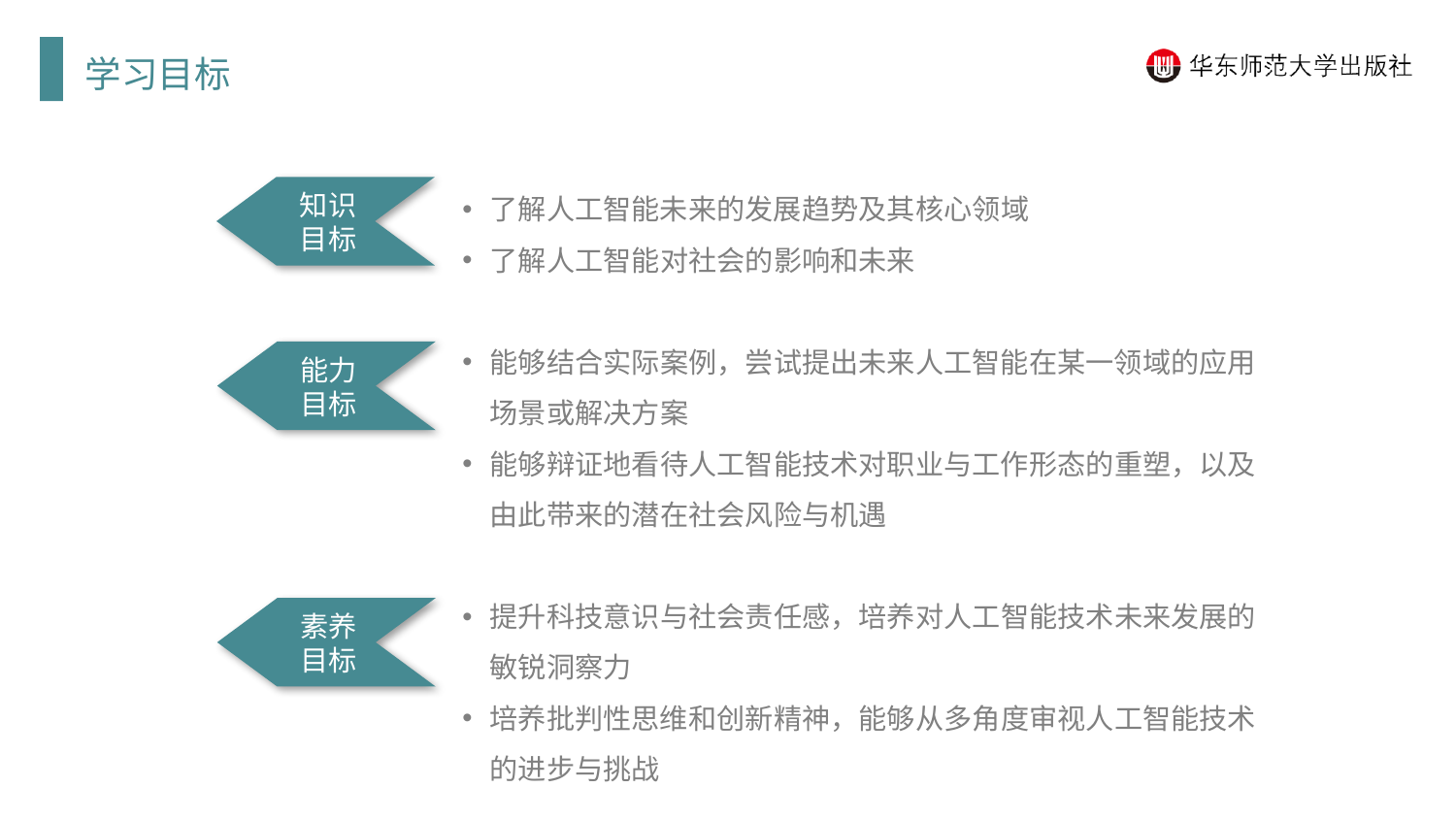

学习目标
了解人工智能未来的发展趋势及其核心领域
了解人工智能对社会的影响和未来

能够结合实际案例，尝试提出未来人工智能在某一领域的应用场景或解决方案
能够辩证地看待人工智能技术对职业与工作形态的重塑，以及由此带来的潜在社会风险与机遇

提升科技意识与社会责任感，培养对人工智能技术未来发展的敏锐洞察力
培养批判性思维和创新精神，能够从多角度审视人工智能技术的进步与挑战

知识目标

能力目标

素养目标